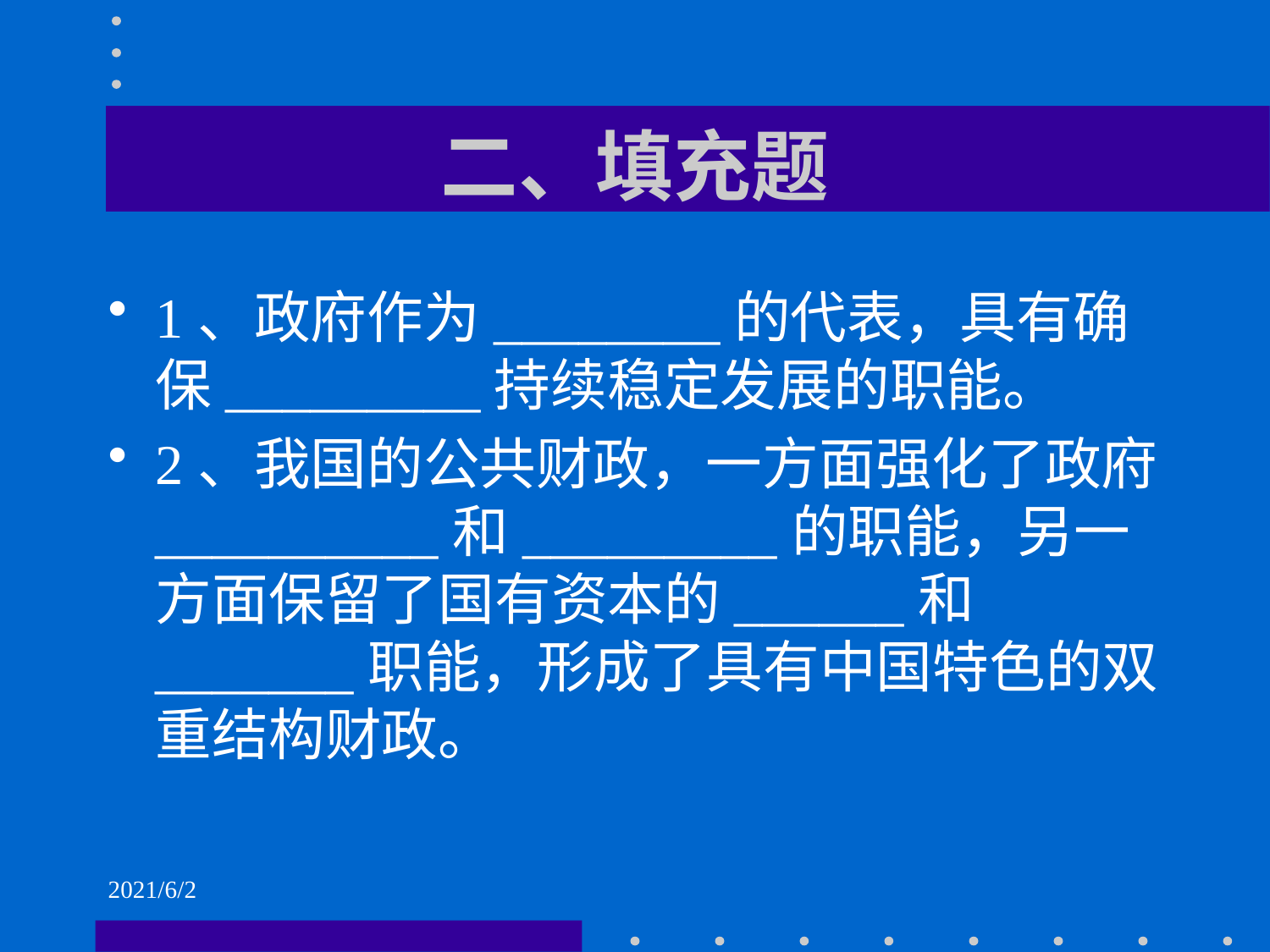

# 二、填充题
1、政府作为________的代表，具有确保_________持续稳定发展的职能。
2、我国的公共财政，一方面强化了政府__________和_________的职能，另一方面保留了国有资本的______和_______职能，形成了具有中国特色的双重结构财政。
2021/6/2